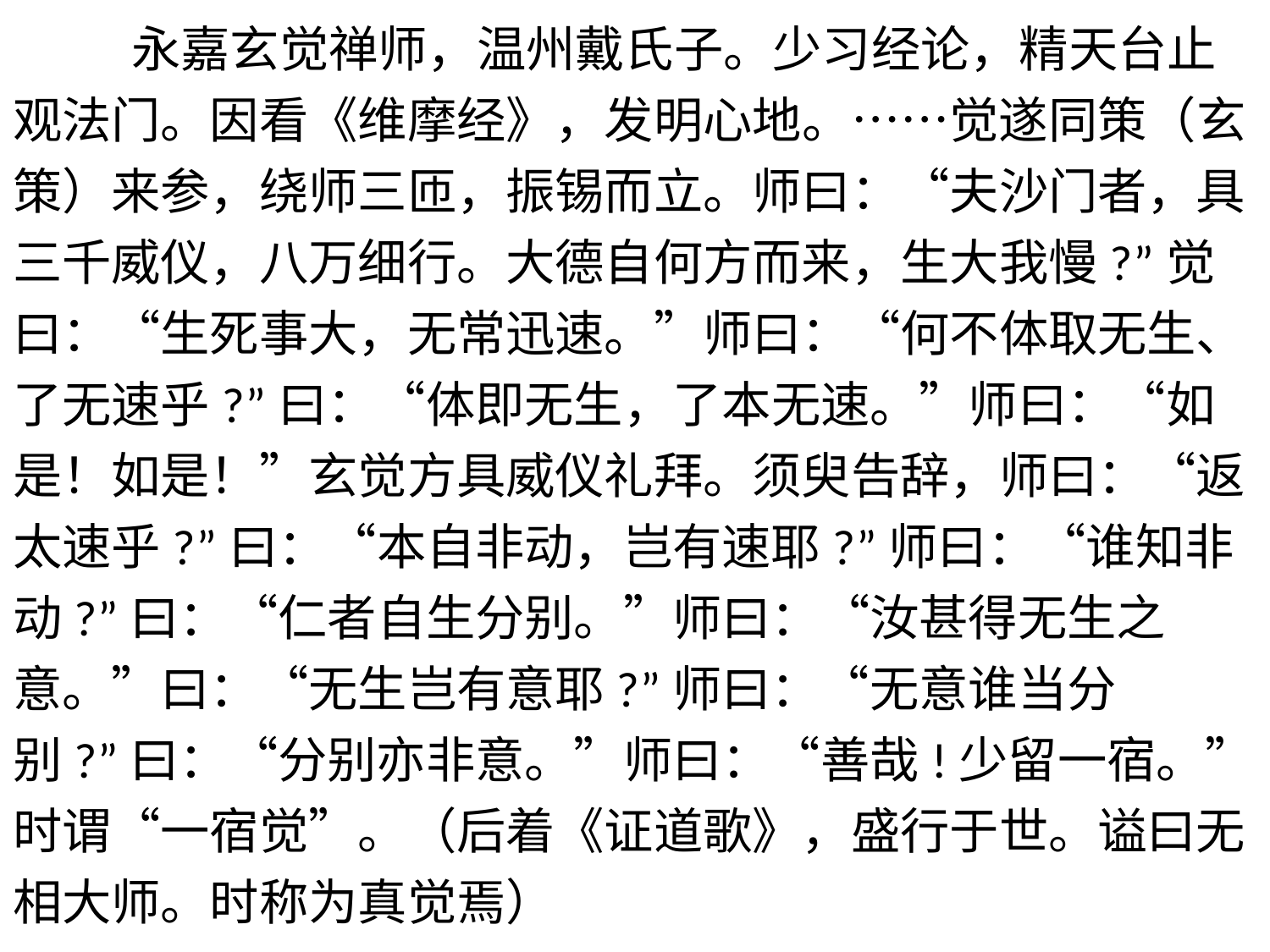

永嘉玄觉禅师，温州戴氏子。少习经论，精天台止观法门。因看《维摩经》，发明心地。……觉遂同策（玄策）来参，绕师三匝，振锡而立。师曰：“夫沙门者，具三千威仪，八万细行。大德自何方而来，生大我慢?”觉曰：“生死事大，无常迅速。”师曰：“何不体取无生、了无速乎?”曰：“体即无生，了本无速。”师曰：“如是！如是！”玄觉方具威仪礼拜。须臾告辞，师曰：“返太速乎?”曰：“本自非动，岂有速耶?”师曰：“谁知非动?”曰：“仁者自生分别。”师曰：“汝甚得无生之意。”曰：“无生岂有意耶?”师曰：“无意谁当分别?”曰：“分别亦非意。”师曰：“善哉!少留一宿。”时谓“一宿觉”。（后着《证道歌》，盛行于世。谥曰无相大师。时称为真觉焉）